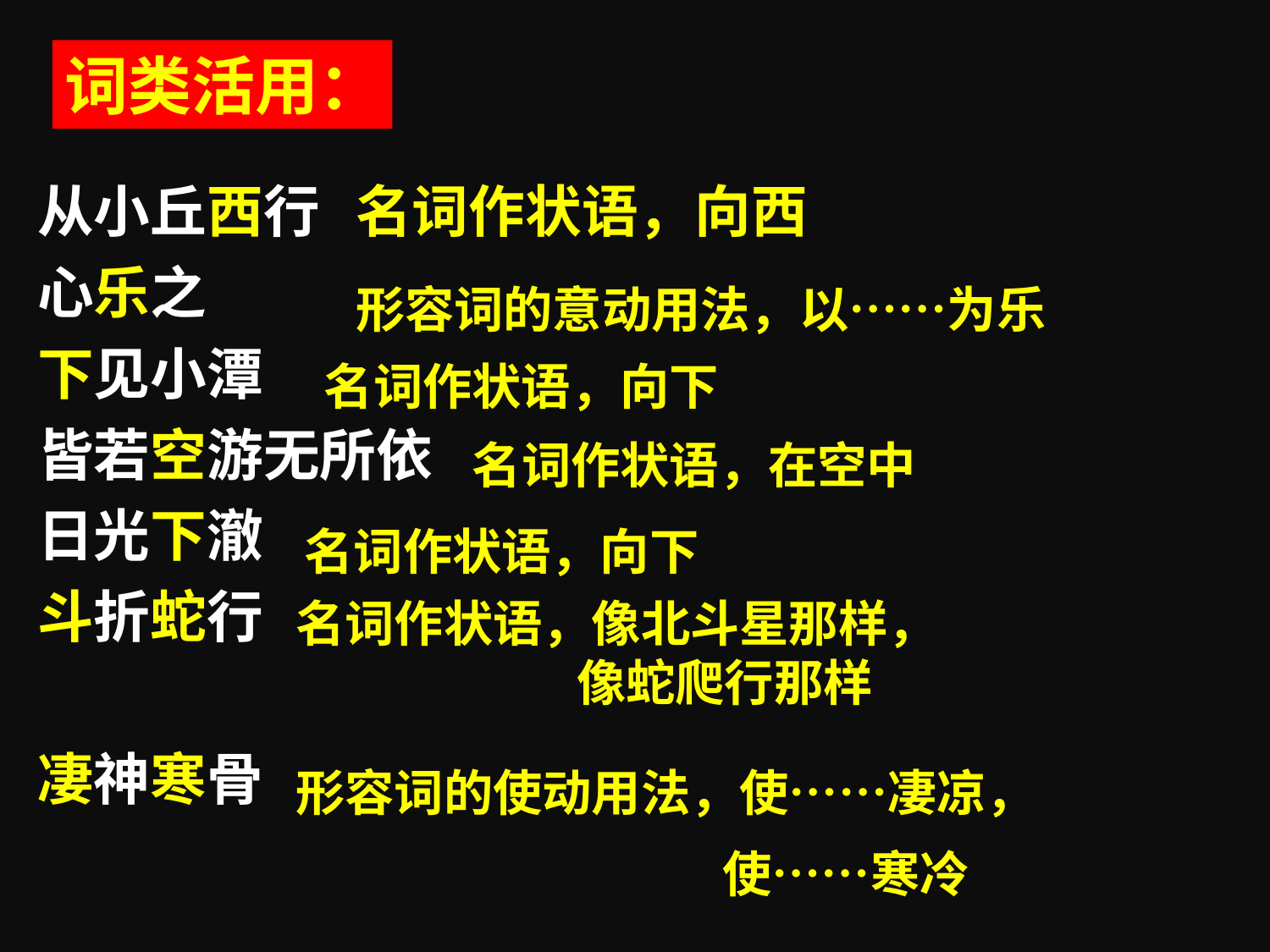

词类活用：
从小丘西行
心乐之
下见小潭
皆若空游无所依
日光下澈
斗折蛇行

凄神寒骨
名词作状语，向西
形容词的意动用法，以……为乐
名词作状语，向下
名词作状语，在空中
名词作状语，向下
名词作状语，像北斗星那样，
                        像蛇爬行那样
形容词的使动用法，使……凄凉，
                                     使……寒冷